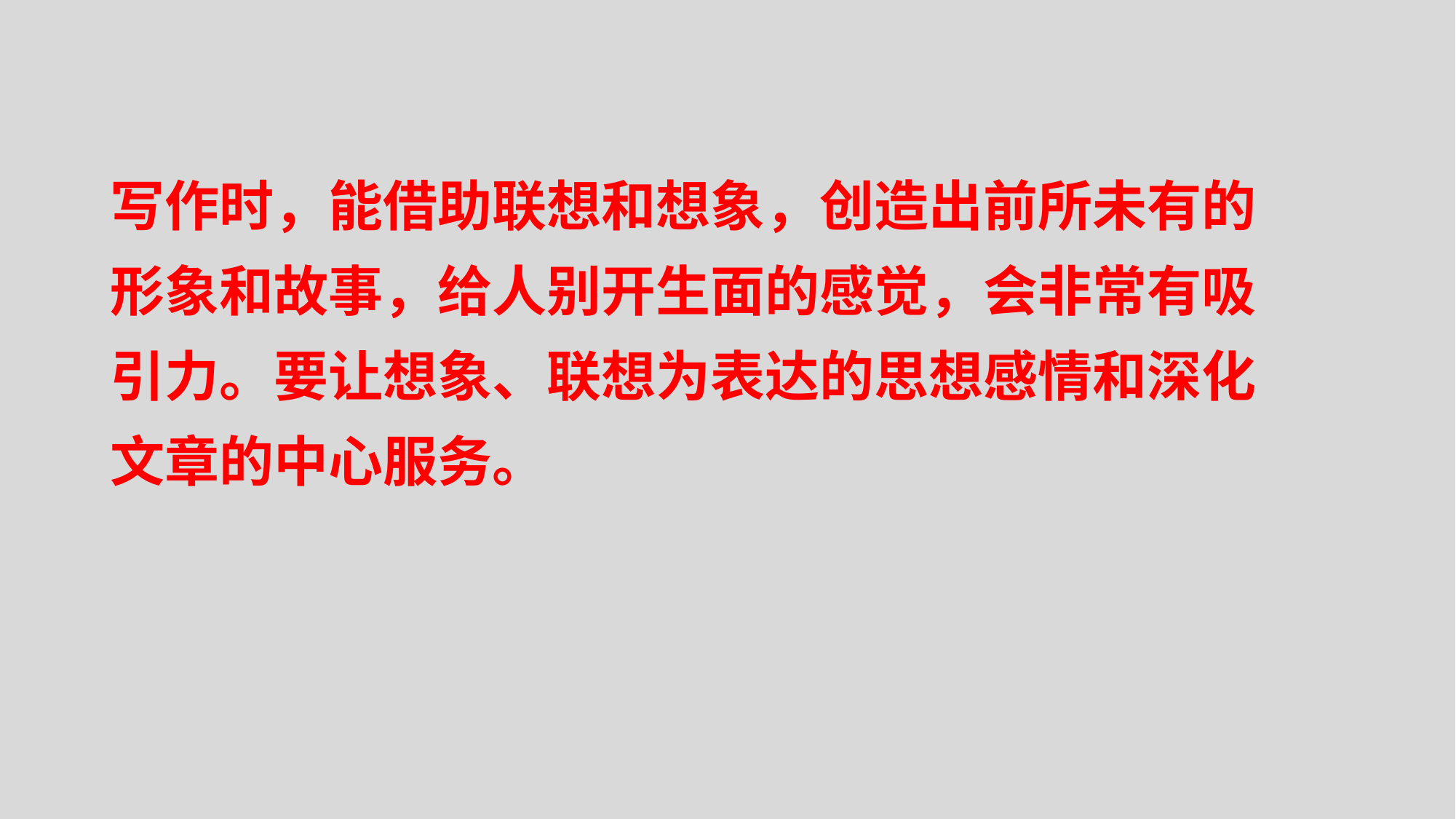

写作时，能借助联想和想象，创造出前所未有的形象和故事，给人别开生面的感觉，会非常有吸引力。要让想象、联想为表达的思想感情和深化文章的中心服务。